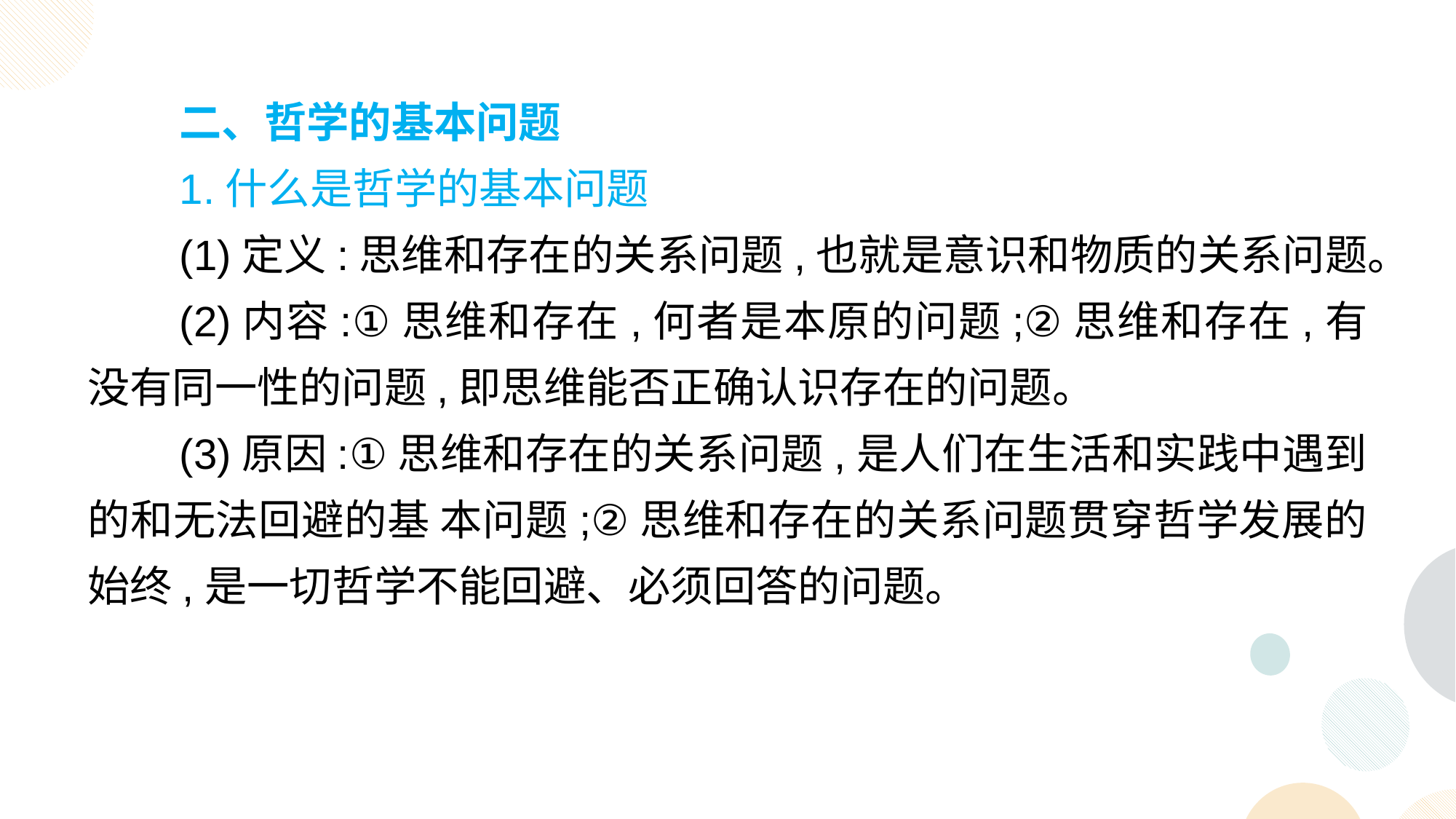

二、哲学的基本问题
1.什么是哲学的基本问题
(1)定义:思维和存在的关系问题,也就是意识和物质的关系问题。
(2)内容:①思维和存在,何者是本原的问题;②思维和存在,有没有同一性的问题,即思维能否正确认识存在的问题。
(3)原因:①思维和存在的关系问题,是人们在生活和实践中遇到的和无法回避的基 本问题;②思维和存在的关系问题贯穿哲学发展的始终,是一切哲学不能回避、必须回答的问题。